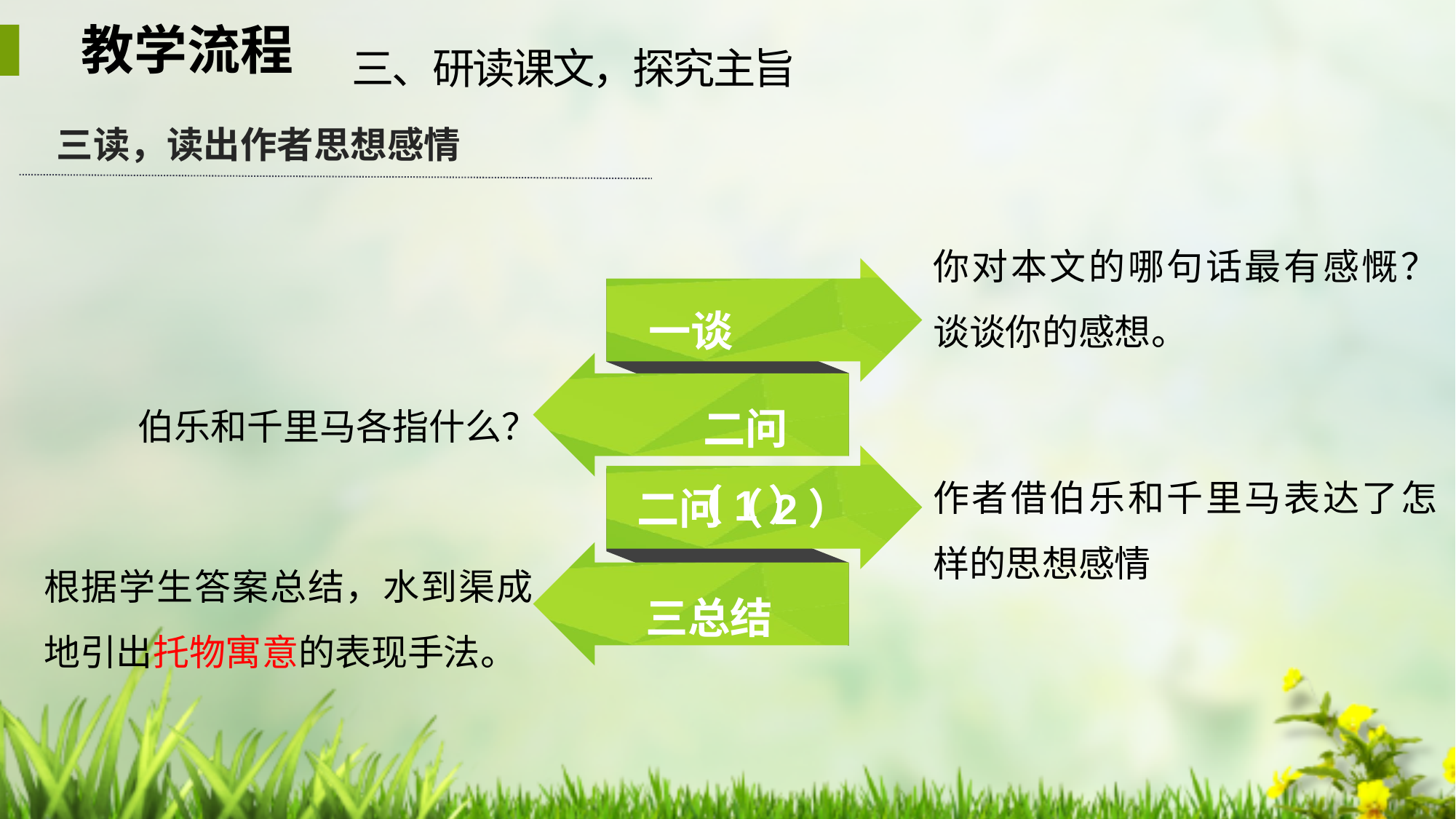

教学流程
三、研读课文，探究主旨

三读，读出作者思想感情
你对本文的哪句话最有感慨？谈谈你的感想。

一谈

二问（1）
伯乐和千里马各指什么？

二问（2）
作者借伯乐和千里马表达了怎样的思想感情

根据学生答案总结，水到渠成地引出托物寓意的表现手法。
三总结